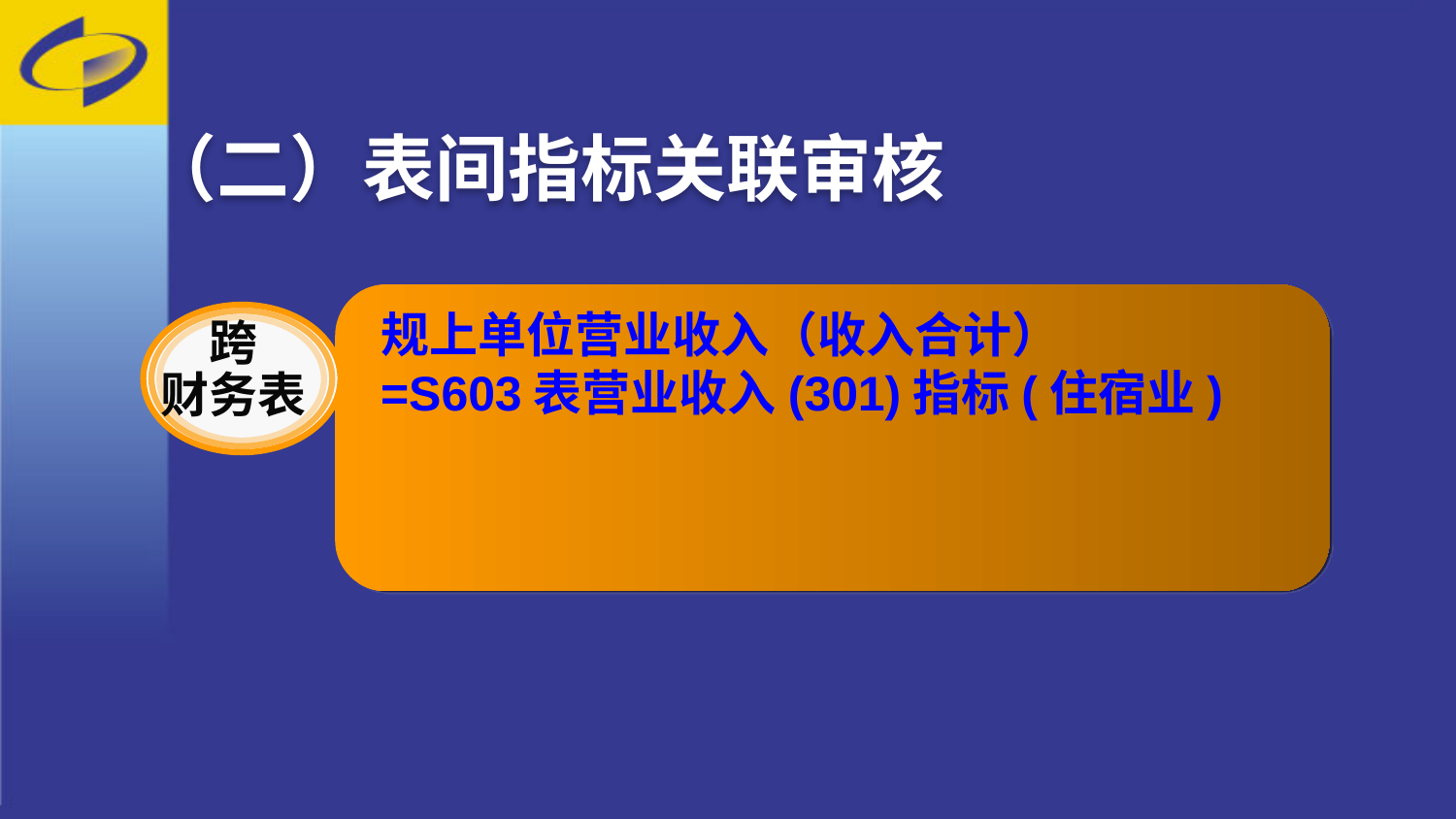

（二）表间指标关联审核

规上单位营业收入（收入合计）
=S603表营业收入(301)指标(住宿业)

跨
财务表